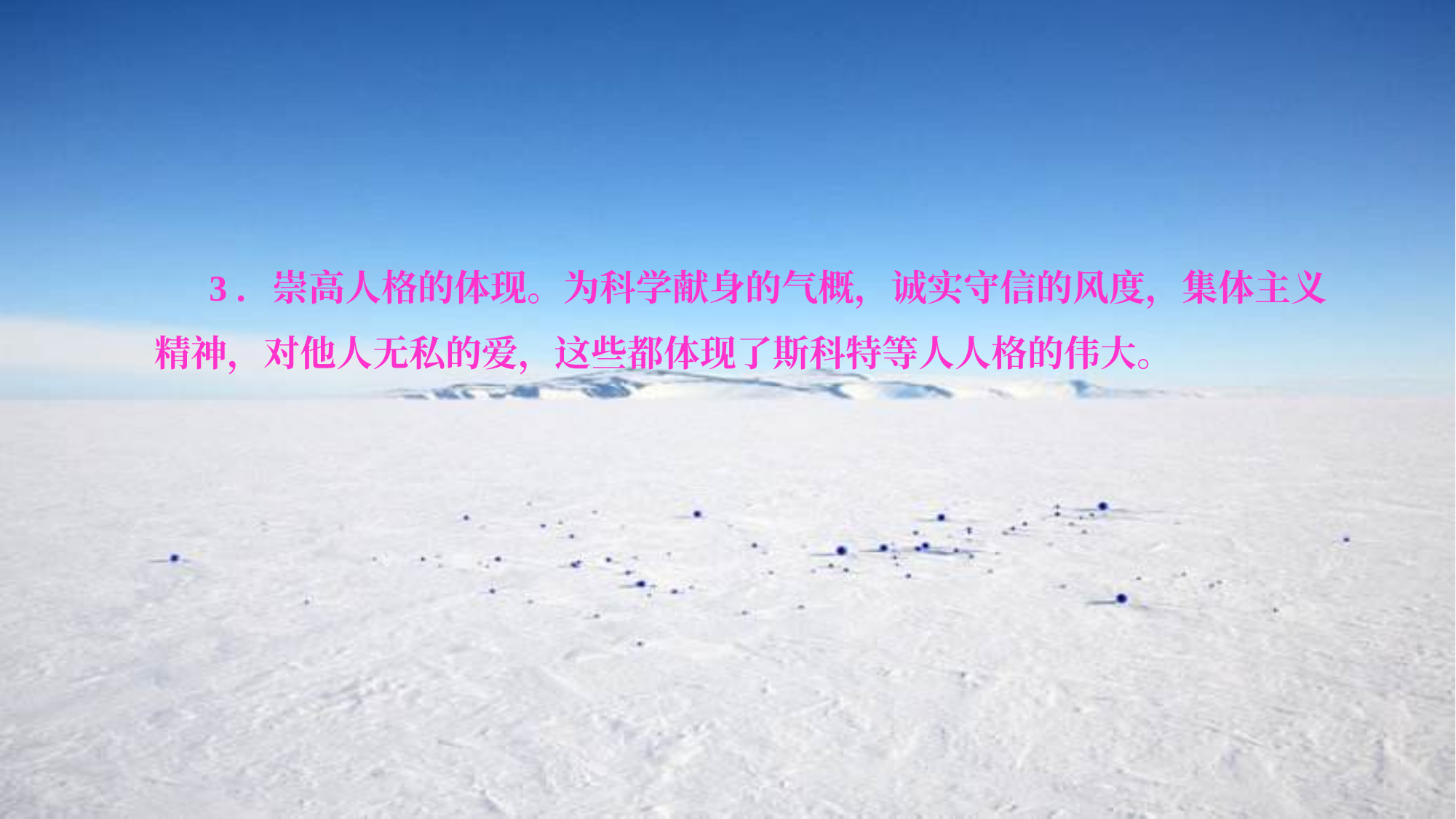

#

3．崇高人格的体现。为科学献身的气概，诚实守信的风度，集体主义精神，对他人无私的爱，这些都体现了斯科特等人人格的伟大。